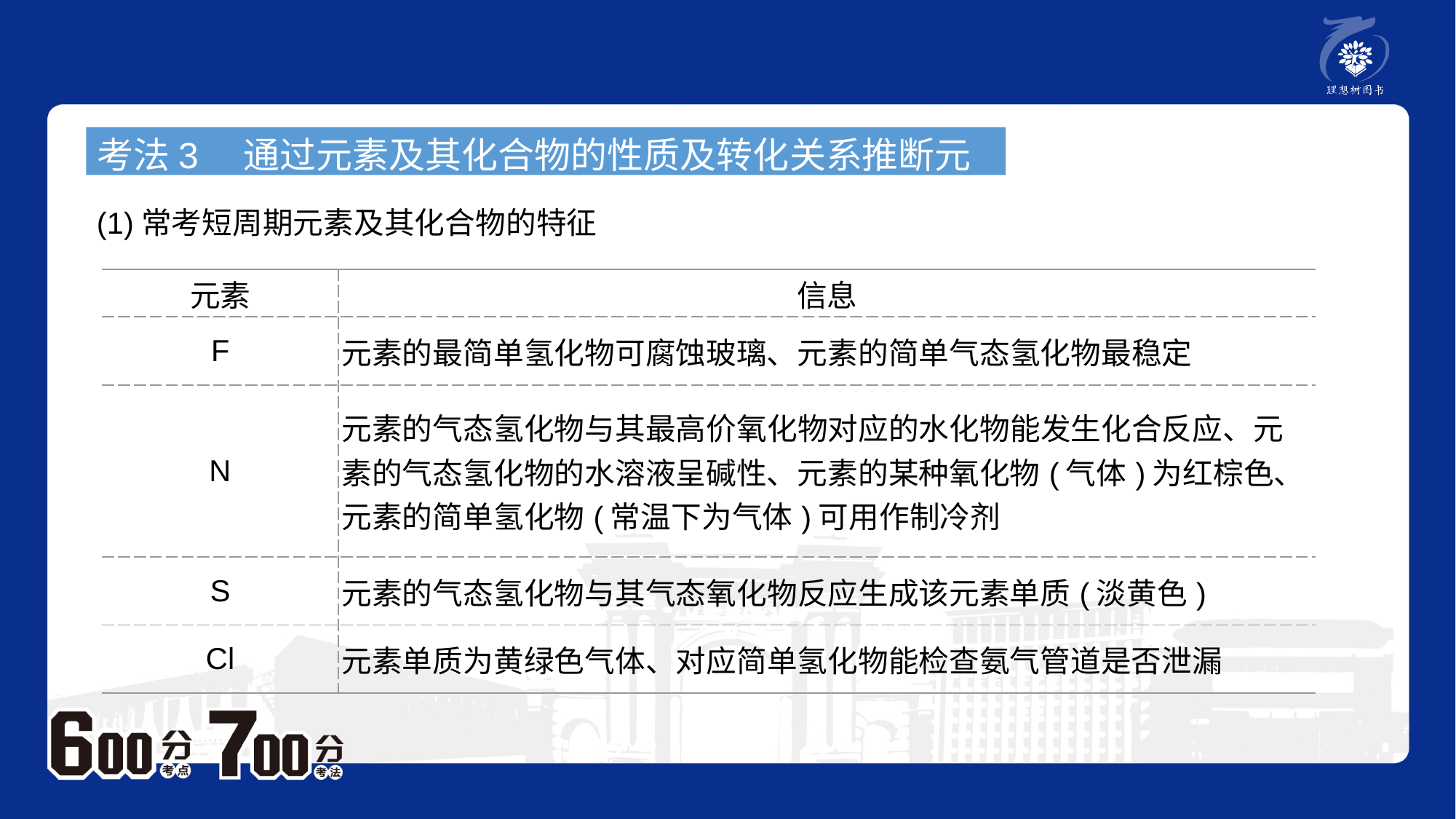

考法3　通过元素及其化合物的性质及转化关系推断元素
(1)常考短周期元素及其化合物的特征
| 元素 | 信息 |
| --- | --- |
| F | 元素的最简单氢化物可腐蚀玻璃、元素的简单气态氢化物最稳定 |
| N | 元素的气态氢化物与其最高价氧化物对应的水化物能发生化合反应、元素的气态氢化物的水溶液呈碱性、元素的某种氧化物(气体)为红棕色、元素的简单氢化物(常温下为气体)可用作制冷剂 |
| S | 元素的气态氢化物与其气态氧化物反应生成该元素单质(淡黄色) |
| Cl | 元素单质为黄绿色气体、对应简单氢化物能检查氨气管道是否泄漏 |